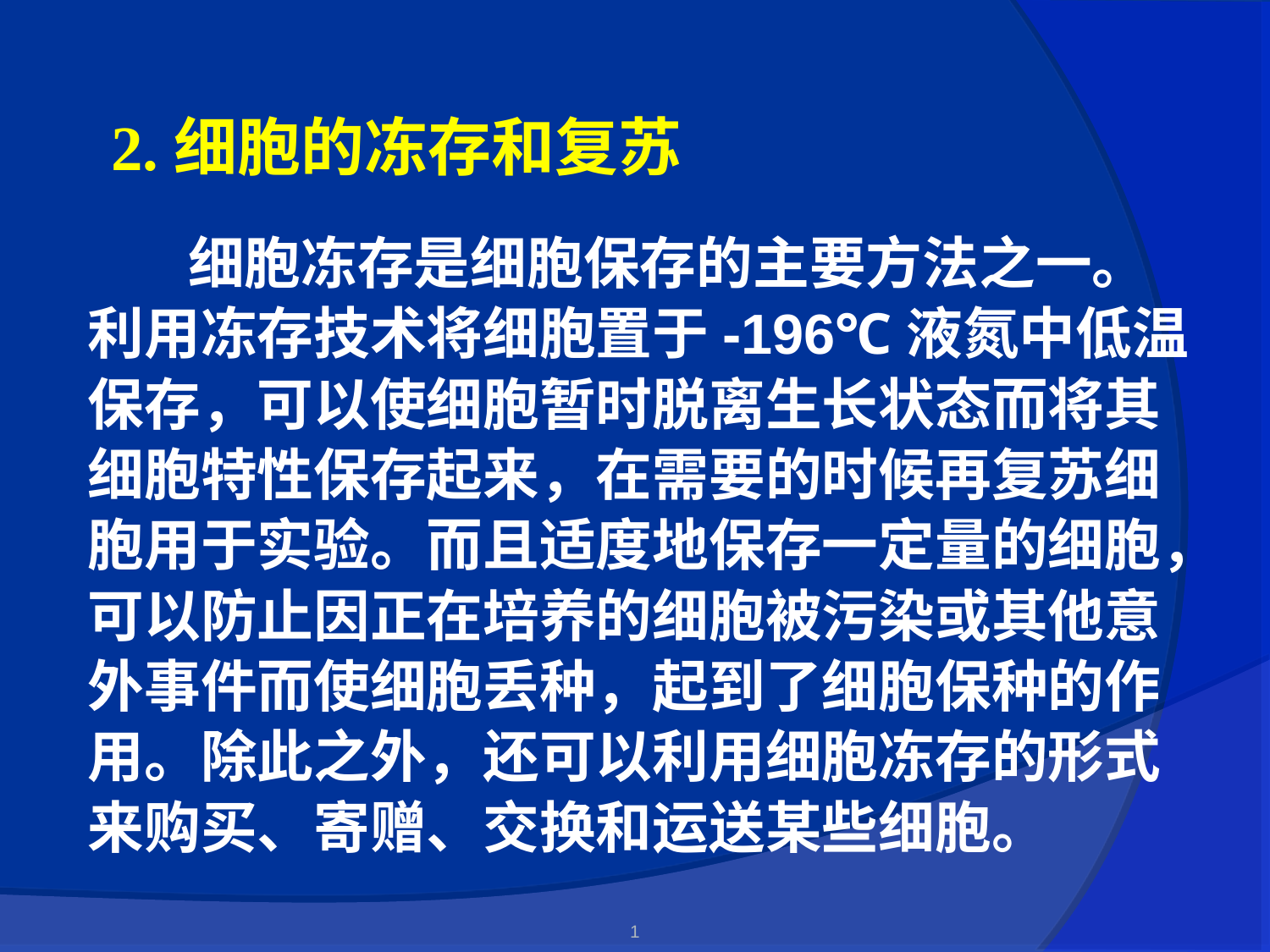

2.细胞的冻存和复苏
细胞冻存是细胞保存的主要方法之一。利用冻存技术将细胞置于-196℃液氮中低温保存，可以使细胞暂时脱离生长状态而将其细胞特性保存起来，在需要的时候再复苏细胞用于实验。而且适度地保存一定量的细胞，可以防止因正在培养的细胞被污染或其他意外事件而使细胞丢种，起到了细胞保种的作用。除此之外，还可以利用细胞冻存的形式来购买、寄赠、交换和运送某些细胞。
1